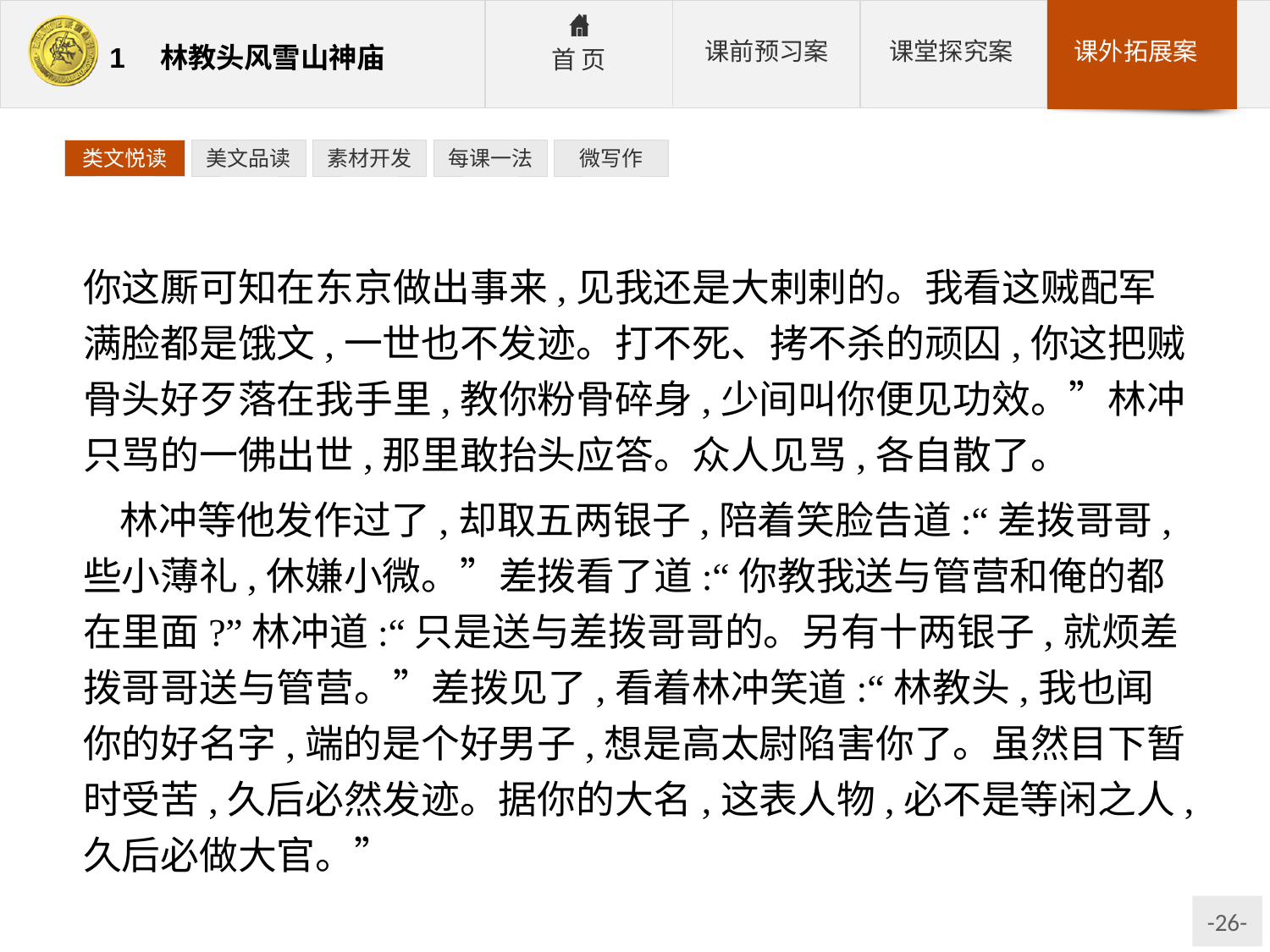

类文悦读
美文品读
素材开发
每课一法
微写作
你这厮可知在东京做出事来,见我还是大剌剌的。我看这贼配军满脸都是饿文,一世也不发迹。打不死、拷不杀的顽囚,你这把贼骨头好歹落在我手里,教你粉骨碎身,少间叫你便见功效。”林冲只骂的一佛出世,那里敢抬头应答。众人见骂,各自散了。
林冲等他发作过了,却取五两银子,陪着笑脸告道:“差拨哥哥,些小薄礼,休嫌小微。”差拨看了道:“你教我送与管营和俺的都在里面?”林冲道:“只是送与差拨哥哥的。另有十两银子,就烦差拨哥哥送与管营。”差拨见了,看着林冲笑道:“林教头,我也闻你的好名字,端的是个好男子,想是高太尉陷害你了。虽然目下暂时受苦,久后必然发迹。据你的大名,这表人物,必不是等闲之人,久后必做大官。”